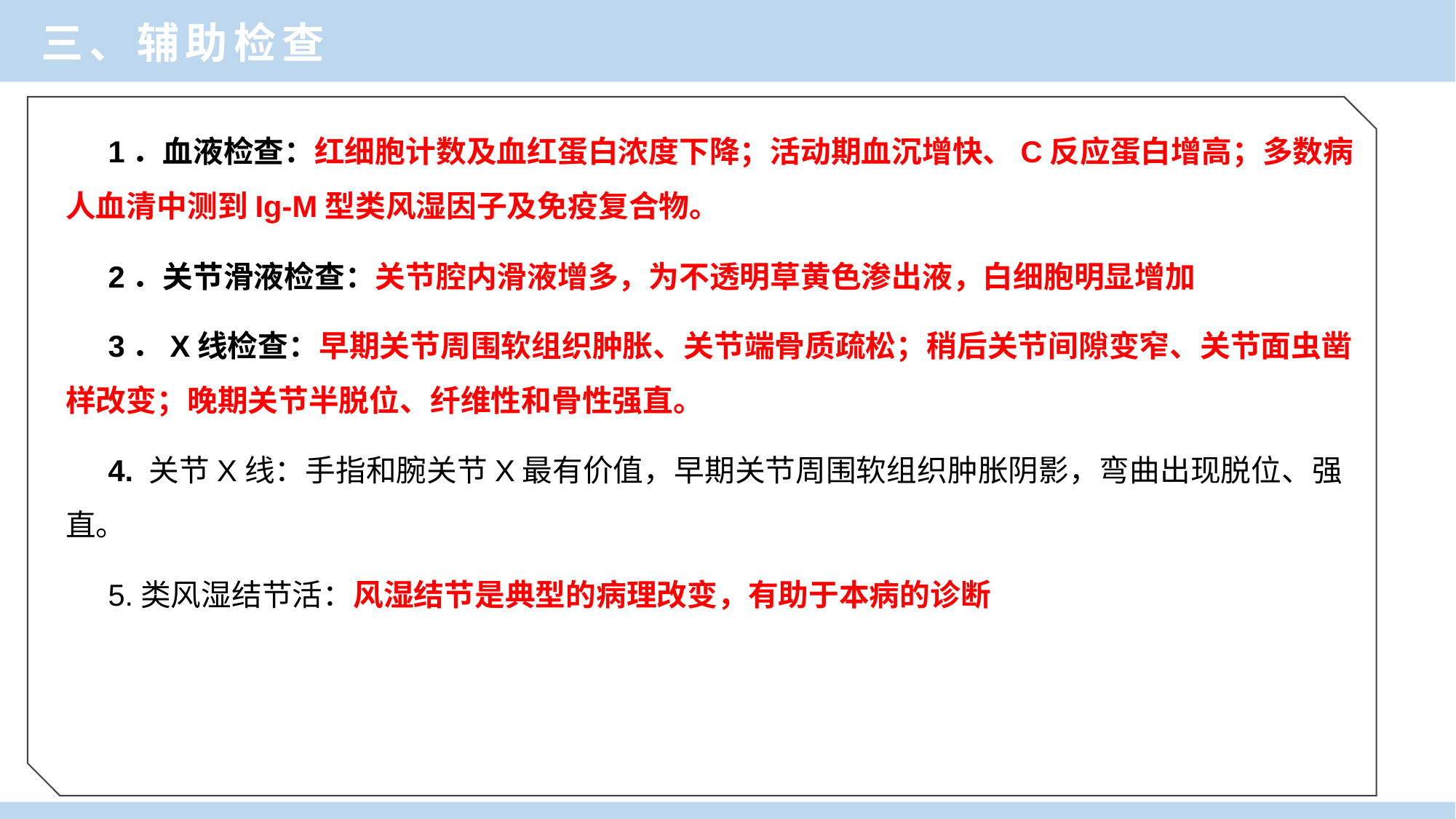

三、辅助检查

1．血液检查：红细胞计数及血红蛋白浓度下降；活动期血沉增快、C反应蛋白增高；多数病人血清中测到Ig-M型类风湿因子及免疫复合物。
2．关节滑液检查：关节腔内滑液增多，为不透明草黄色渗出液，白细胞明显增加
3．X线检查：早期关节周围软组织肿胀、关节端骨质疏松；稍后关节间隙变窄、关节面虫凿样改变；晚期关节半脱位、纤维性和骨性强直。
4. 关节X线：手指和腕关节X最有价值，早期关节周围软组织肿胀阴影，弯曲出现脱位、强直。
5.类风湿结节活：风湿结节是典型的病理改变，有助于本病的诊断